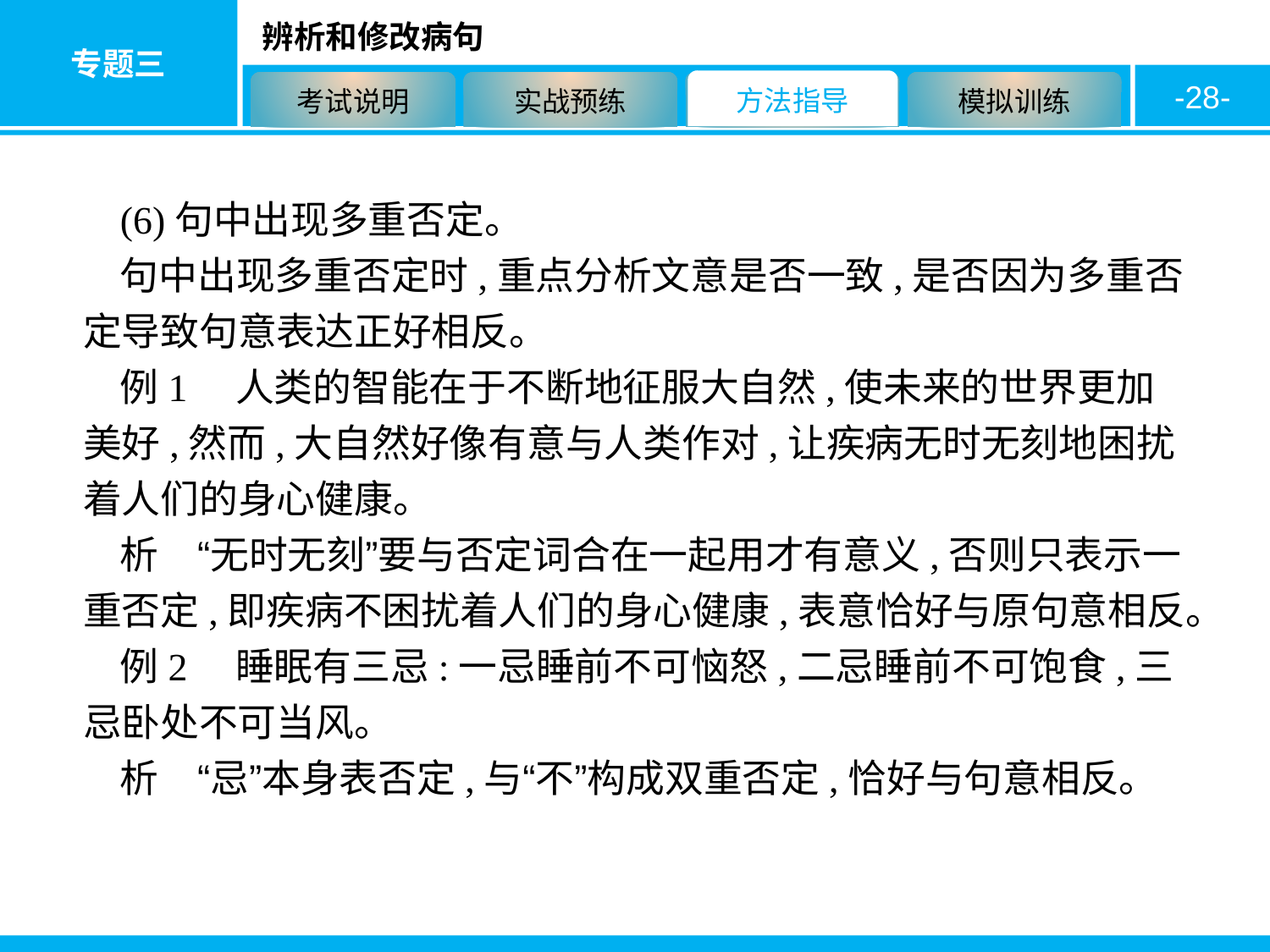

-28-
(6)句中出现多重否定。
句中出现多重否定时,重点分析文意是否一致,是否因为多重否定导致句意表达正好相反。
例1　人类的智能在于不断地征服大自然,使未来的世界更加美好,然而,大自然好像有意与人类作对,让疾病无时无刻地困扰着人们的身心健康。
析　“无时无刻”要与否定词合在一起用才有意义,否则只表示一重否定,即疾病不困扰着人们的身心健康,表意恰好与原句意相反。
例2　睡眠有三忌:一忌睡前不可恼怒,二忌睡前不可饱食,三忌卧处不可当风。
析　“忌”本身表否定,与“不”构成双重否定,恰好与句意相反。